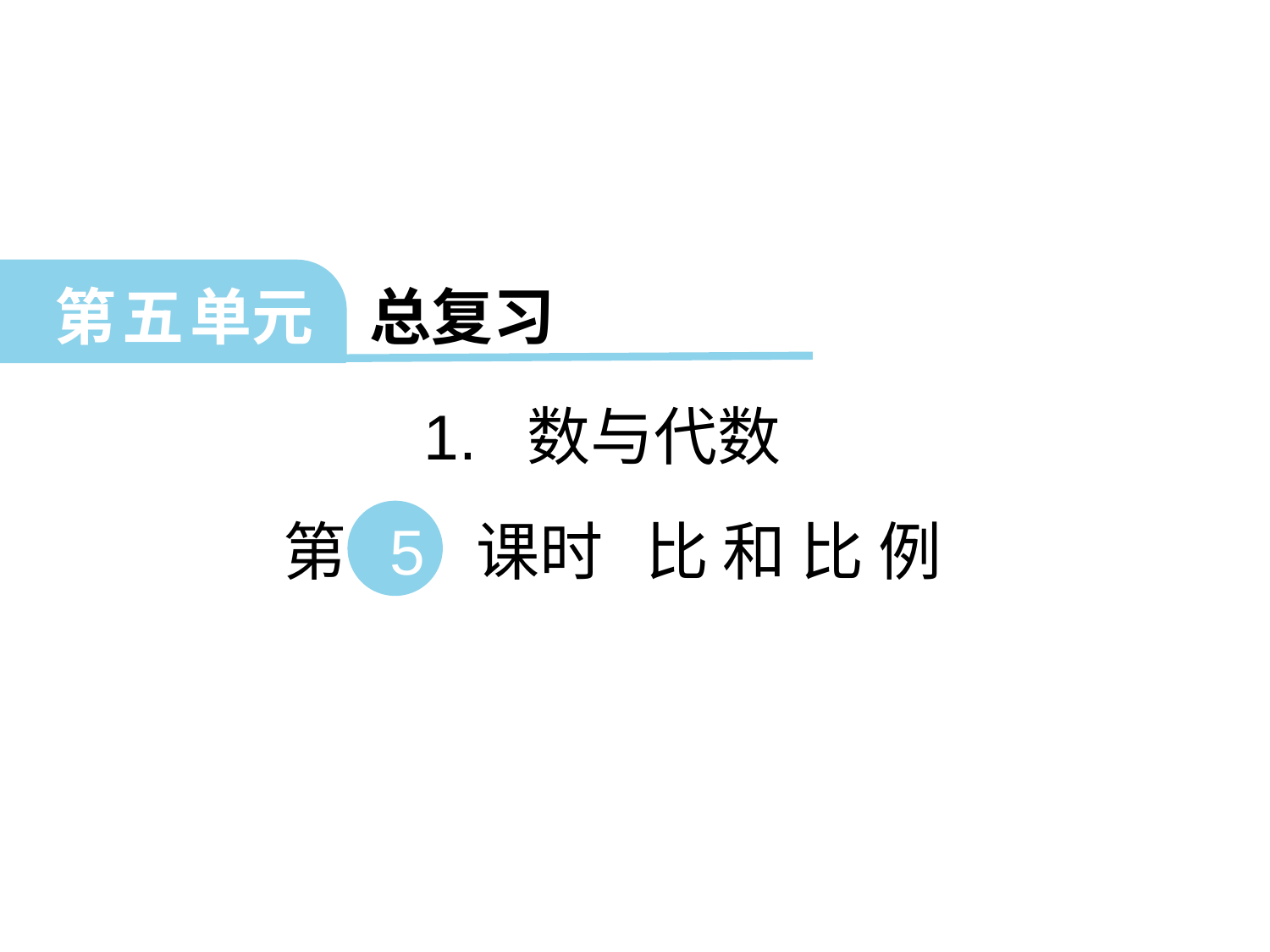

第 五 单元    总复习

  1.  数与代数

  第  5  课时   比 和 比 例